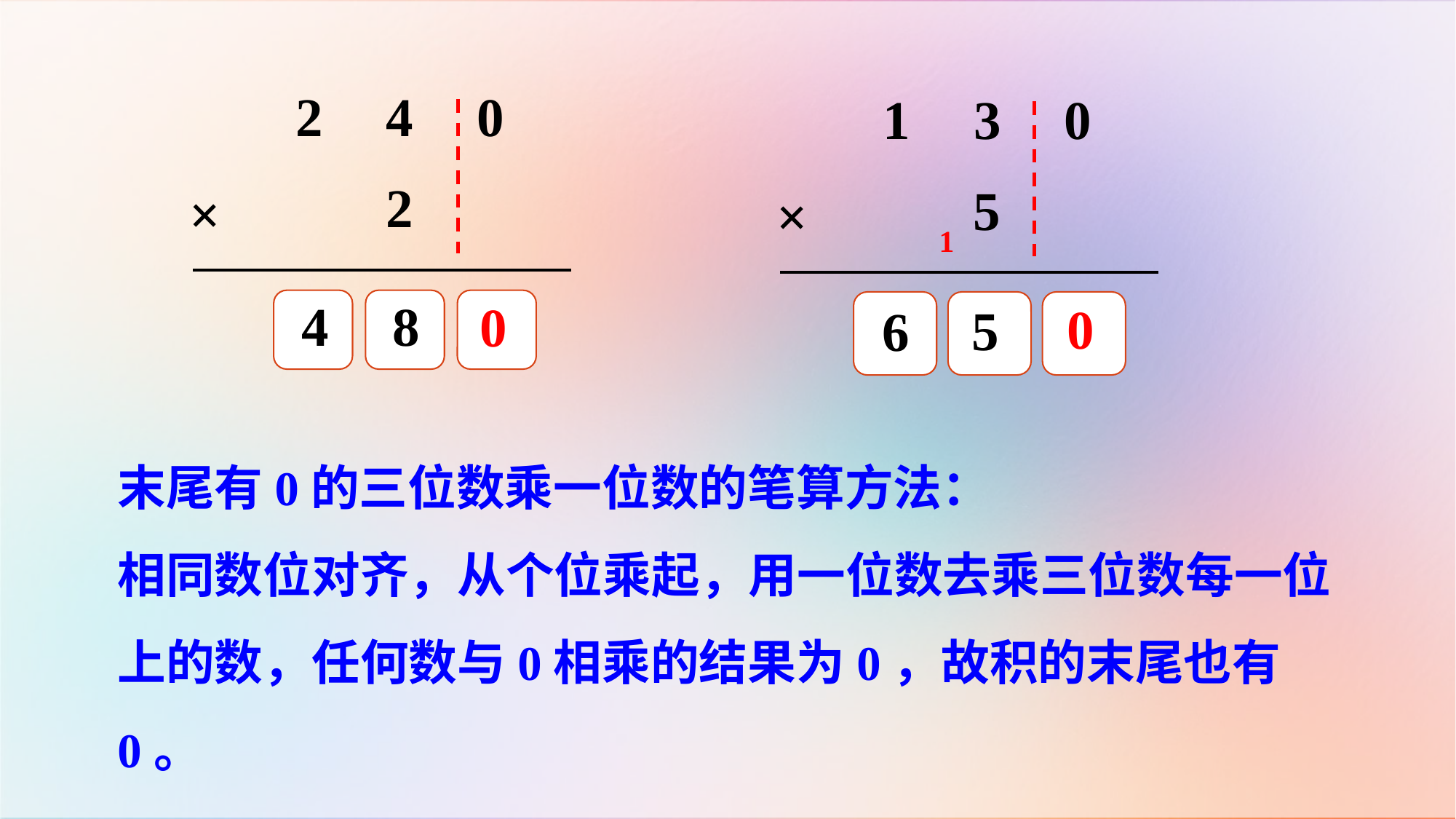

2  4  0
1  3  0
2
5
×
×
1
4  8
0
4
8
0
6
0
0

5
5
6

末尾有0的三位数乘一位数的笔算方法：
相同数位对齐，从个位乘起，用一位数去乘三位数每一位上的数，任何数与0相乘的结果为0，故积的末尾也有0。